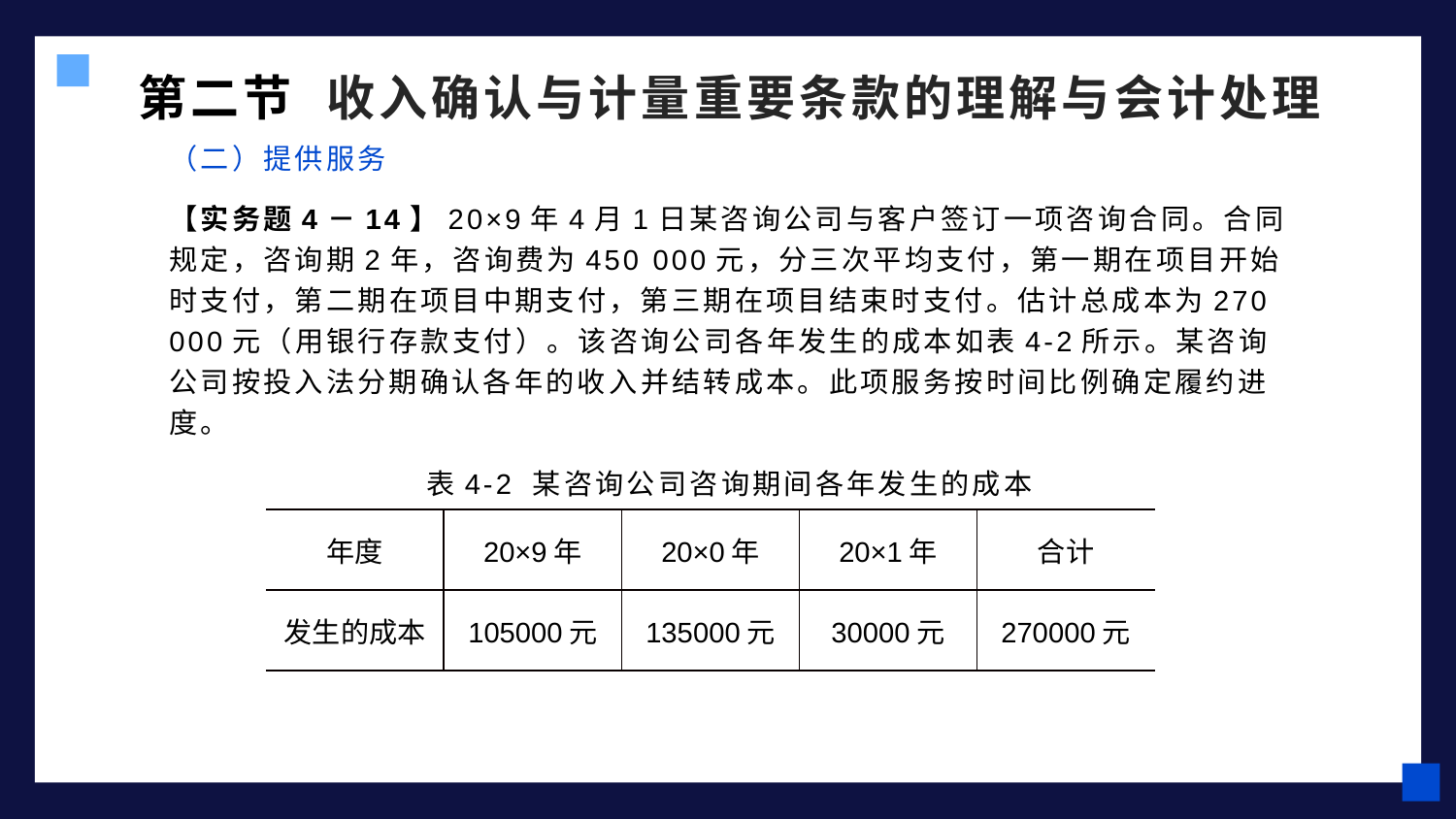

第二节  收入确认与计量重要条款的理解与会计处理
（二）提供服务
【实务题4－14】20×9年4月1日某咨询公司与客户签订一项咨询合同。合同规定，咨询期2年，咨询费为450 000元，分三次平均支付，第一期在项目开始时支付，第二期在项目中期支付，第三期在项目结束时支付。估计总成本为270 000元（用银行存款支付）。该咨询公司各年发生的成本如表4-2所示。某咨询公司按投入法分期确认各年的收入并结转成本。此项服务按时间比例确定履约进度。
表4-2 某咨询公司咨询期间各年发生的成本
| 年度 | 20×9年 | 20×0年 | 20×1年 | 合计 |
| --- | --- | --- | --- | --- |
| 发生的成本 | 105000元 | 135000元 | 30000元 | 270000元 |